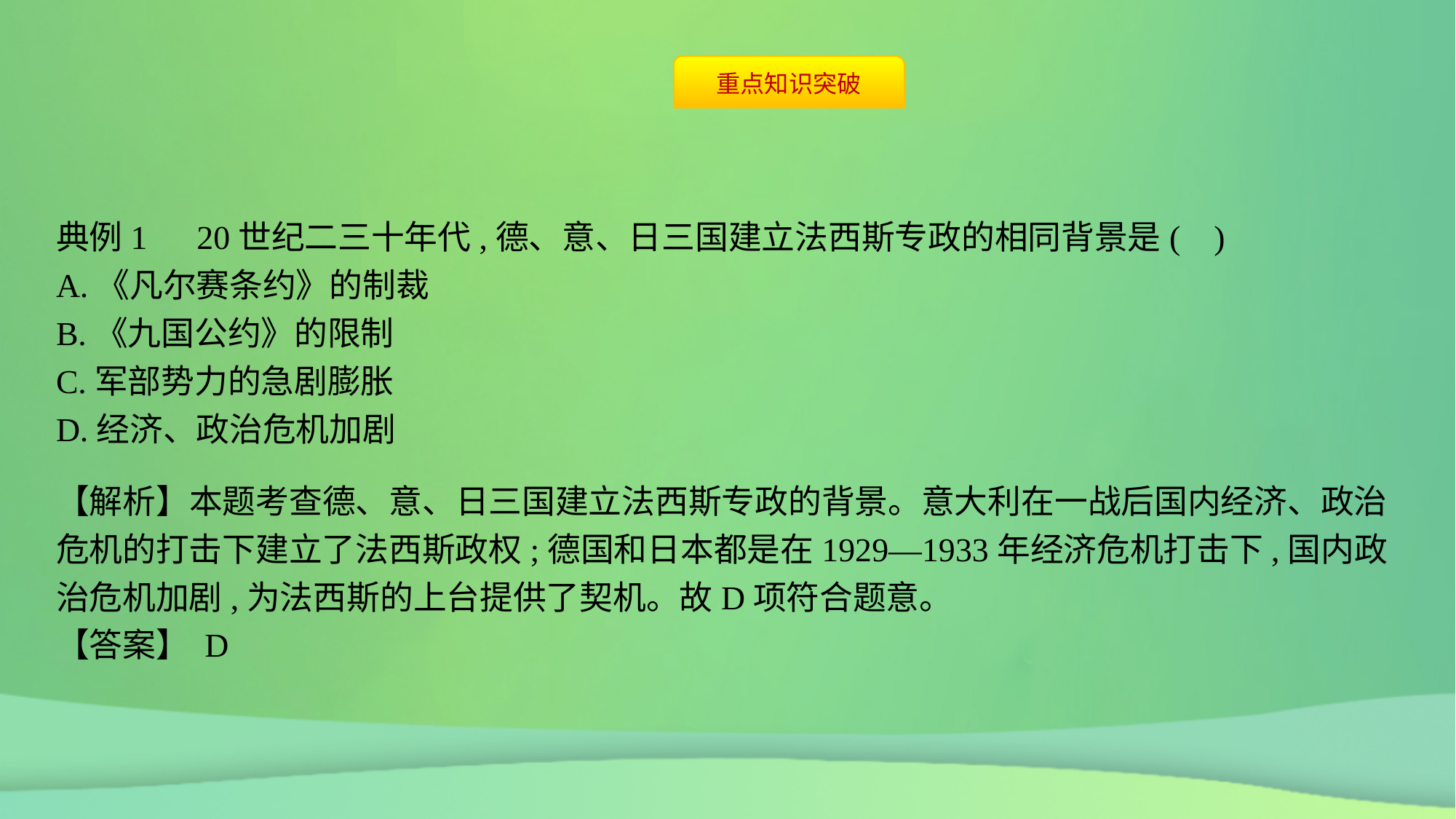

典例1　20世纪二三十年代,德、意、日三国建立法西斯专政的相同背景是(    )
A.《凡尔赛条约》的制裁
B.《九国公约》的限制
C.军部势力的急剧膨胀
D.经济、政治危机加剧
【解析】本题考查德、意、日三国建立法西斯专政的背景。意大利在一战后国内经济、政治危机的打击下建立了法西斯政权;德国和日本都是在1929—1933年经济危机打击下,国内政治危机加剧,为法西斯的上台提供了契机。故D项符合题意。
【答案】 D